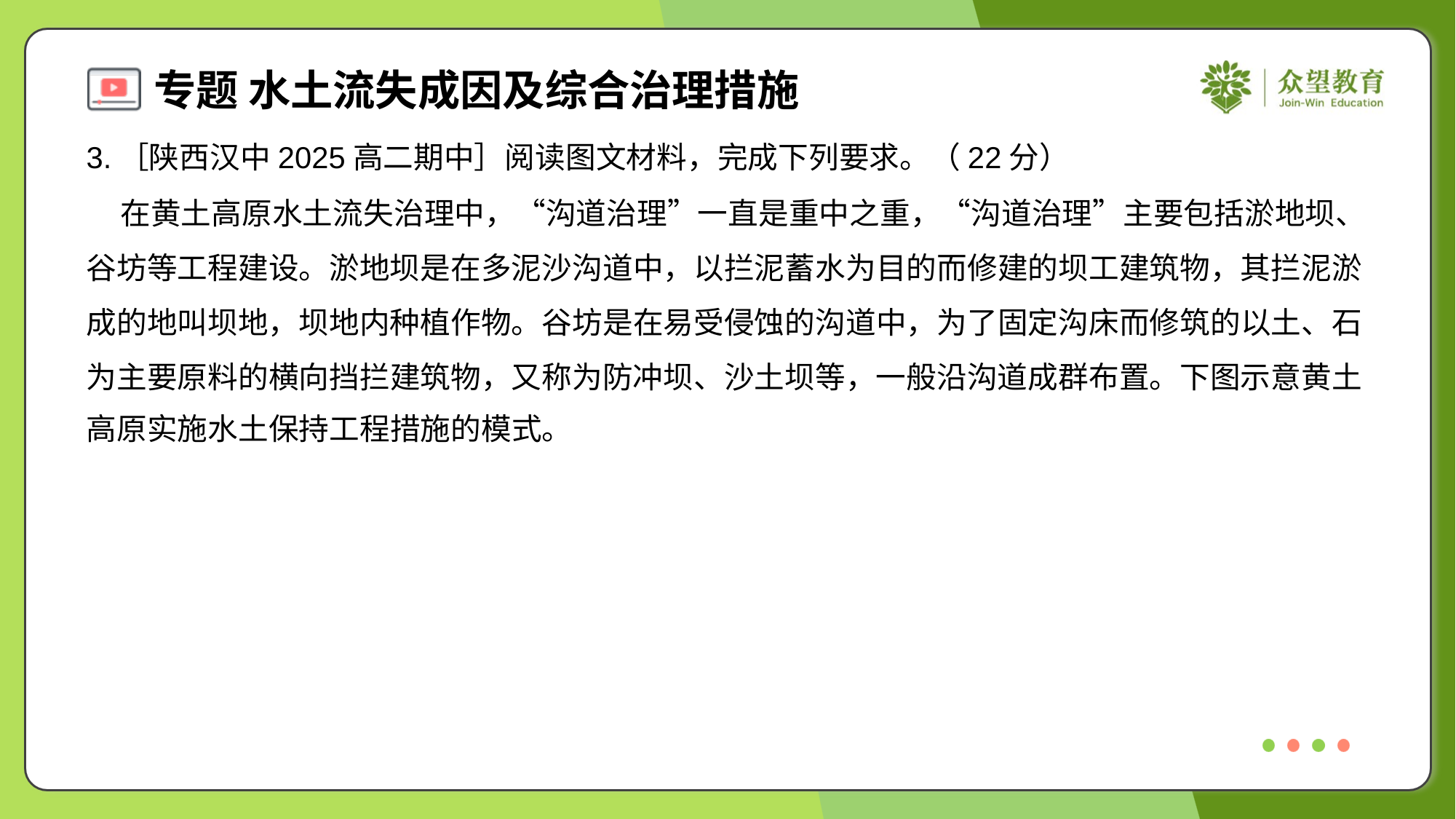

3.［陕西汉中2025高二期中］阅读图文材料，完成下列要求。（22分）
    在黄土高原水土流失治理中，“沟道治理”一直是重中之重，“沟道治理”主要包括淤地坝、
谷坊等工程建设。淤地坝是在多泥沙沟道中，以拦泥蓄水为目的而修建的坝工建筑物，其拦泥淤
成的地叫坝地，坝地内种植作物。谷坊是在易受侵蚀的沟道中，为了固定沟床而修筑的以土、石
为主要原料的横向挡拦建筑物，又称为防冲坝、沙土坝等，一般沿沟道成群布置。下图示意黄土
高原实施水土保持工程措施的模式。